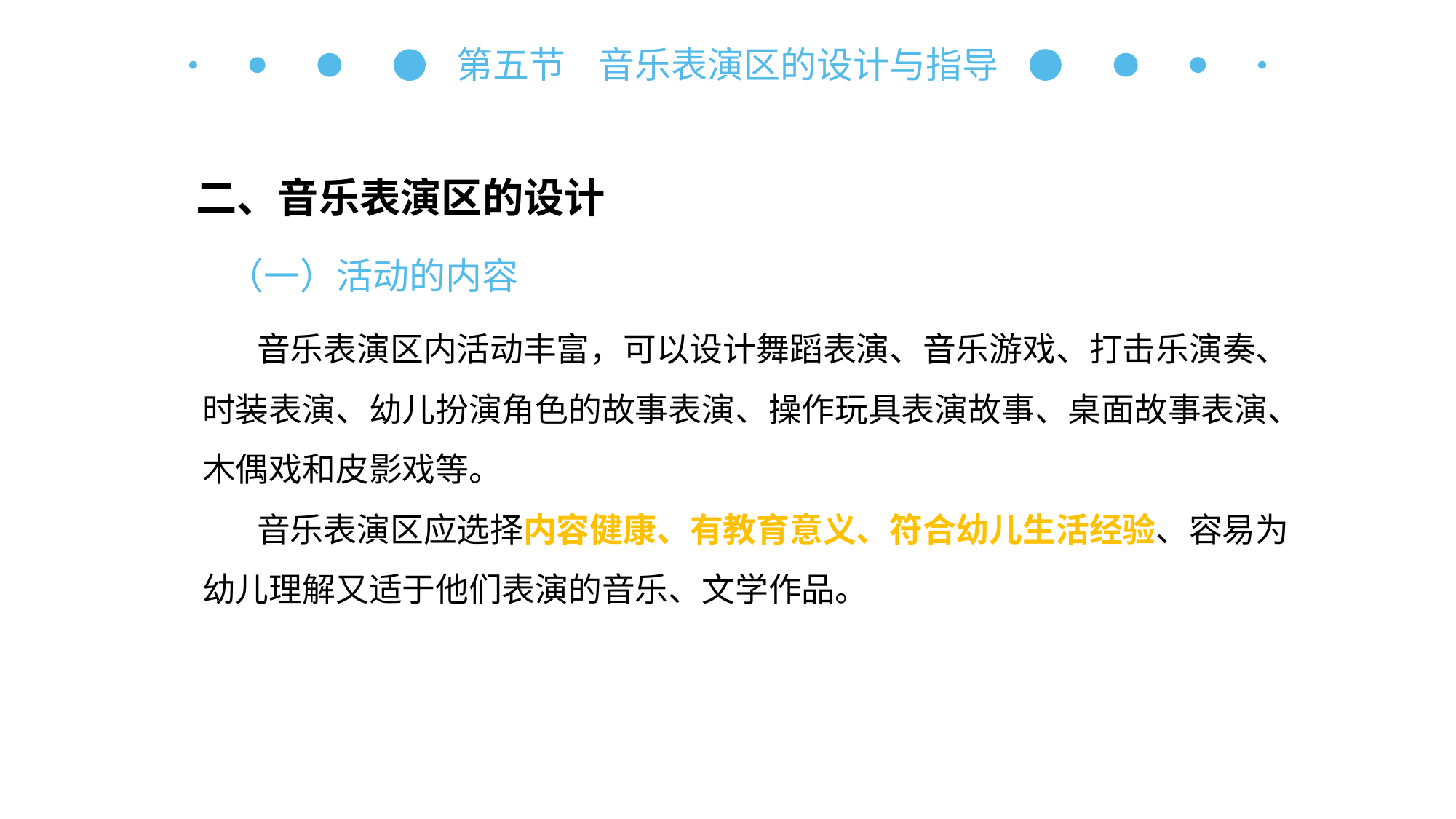

第五节    音乐表演区的设计与指导

二、音乐表演区的设计
（一）活动的内容
音乐表演区内活动丰富，可以设计舞蹈表演、音乐游戏、打击乐演奏、时装表演、幼儿扮演角色的故事表演、操作玩具表演故事、桌面故事表演、木偶戏和皮影戏等。
音乐表演区应选择内容健康、有教育意义、符合幼儿生活经验、容易为幼儿理解又适于他们表演的音乐、文学作品。